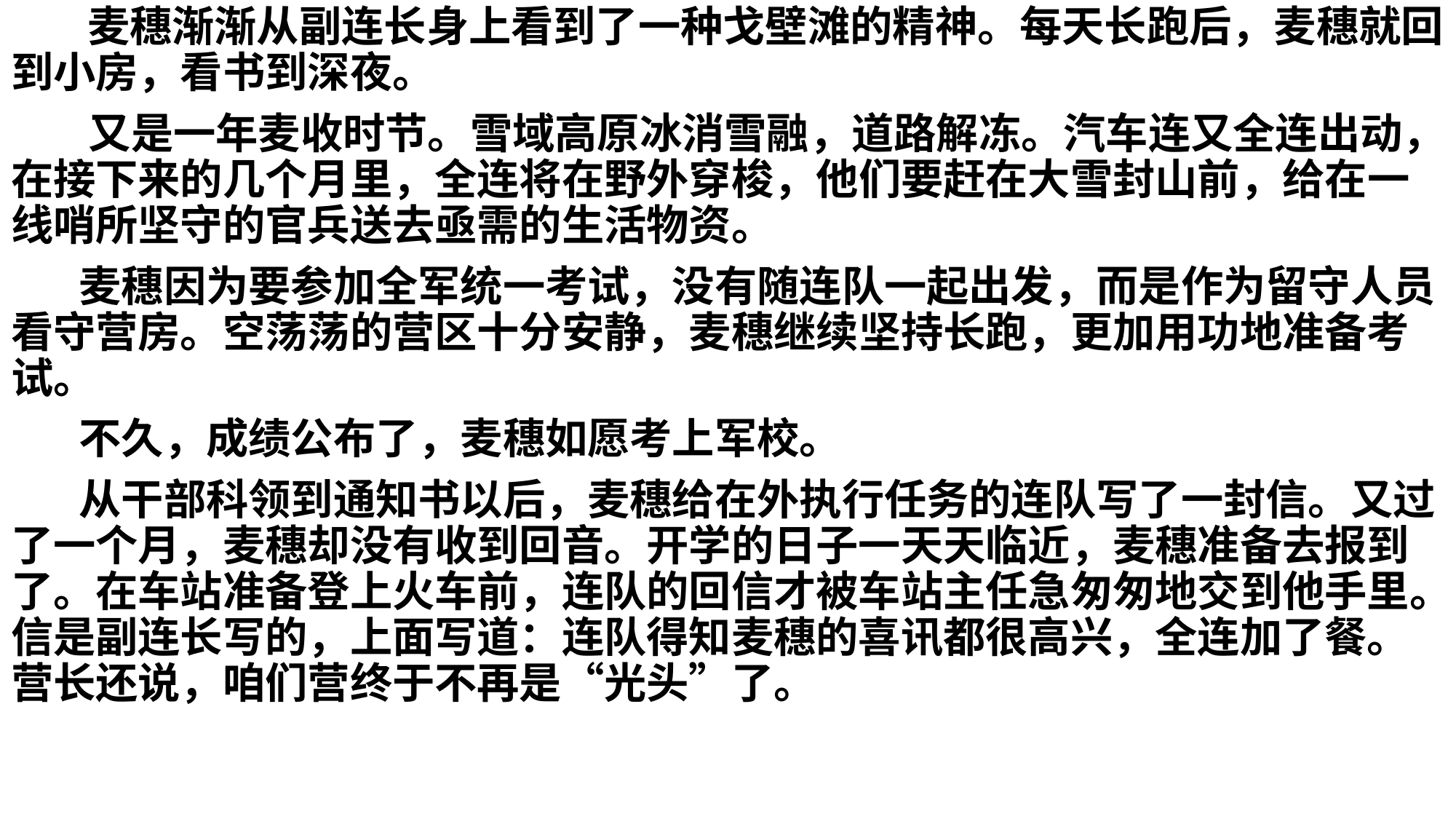

麦穗渐渐从副连长身上看到了一种戈壁滩的精神。每天长跑后，麦穗就回到小房，看书到深夜。
       又是一年麦收时节。雪域高原冰消雪融，道路解冻。汽车连又全连出动，在接下来的几个月里，全连将在野外穿梭，他们要赶在大雪封山前，给在一线哨所坚守的官兵送去亟需的生活物资。
      麦穗因为要参加全军统一考试，没有随连队一起出发，而是作为留守人员看守营房。空荡荡的营区十分安静，麦穗继续坚持长跑，更加用功地准备考试。
      不久，成绩公布了，麦穗如愿考上军校。
      从干部科领到通知书以后，麦穗给在外执行任务的连队写了一封信。又过了一个月，麦穗却没有收到回音。开学的日子一天天临近，麦穗准备去报到了。在车站准备登上火车前，连队的回信才被车站主任急匆匆地交到他手里。信是副连长写的，上面写道：连队得知麦穗的喜讯都很高兴，全连加了餐。营长还说，咱们营终于不再是“光头”了。